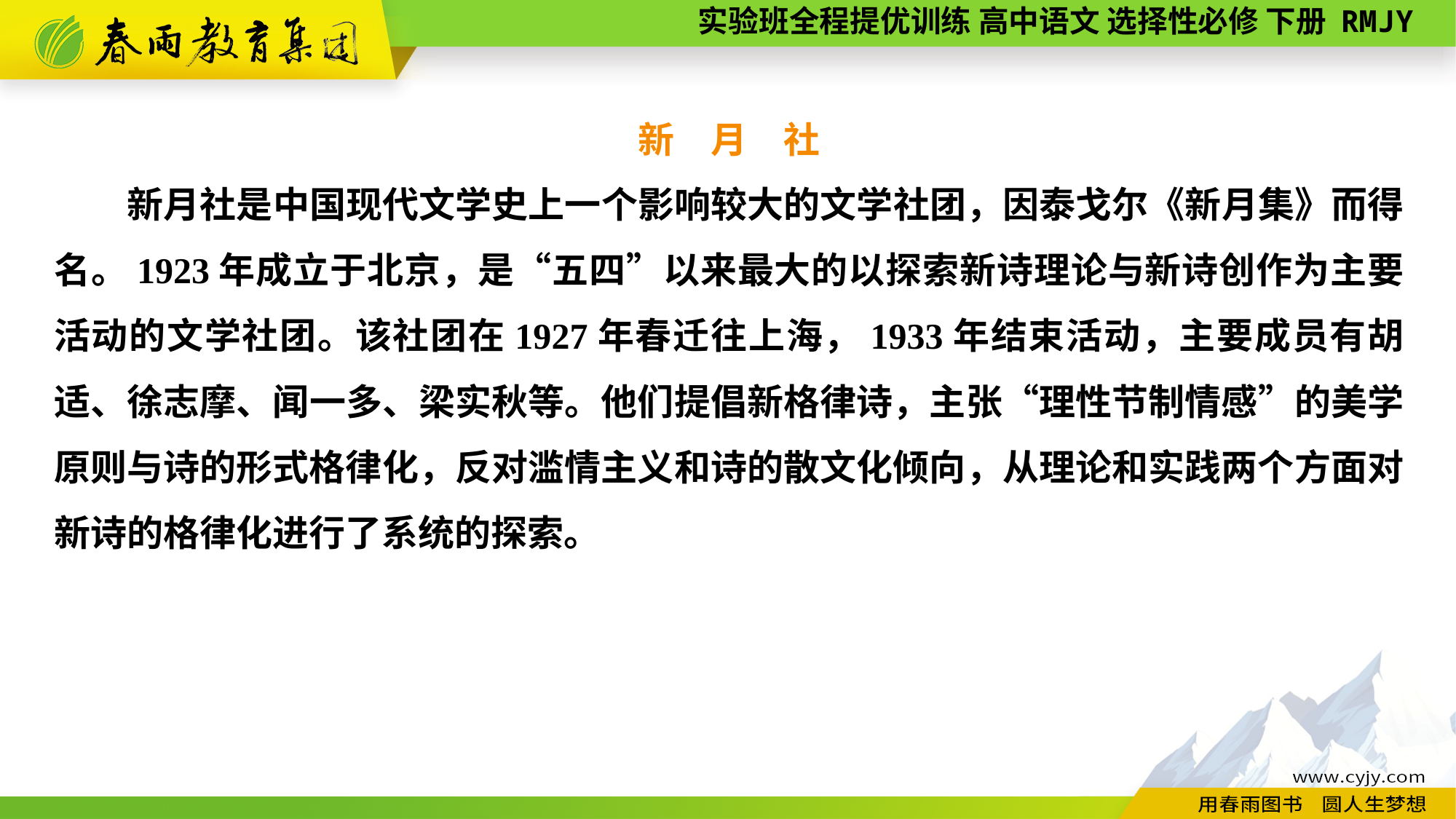

新　月　社
新月社是中国现代文学史上一个影响较大的文学社团，因泰戈尔《新月集》而得名。1923年成立于北京，是“五四”以来最大的以探索新诗理论与新诗创作为主要活动的文学社团。该社团在1927年春迁往上海，1933年结束活动，主要成员有胡适、徐志摩、闻一多、梁实秋等。他们提倡新格律诗，主张“理性节制情感”的美学原则与诗的形式格律化，反对滥情主义和诗的散文化倾向，从理论和实践两个方面对新诗的格律化进行了系统的探索。